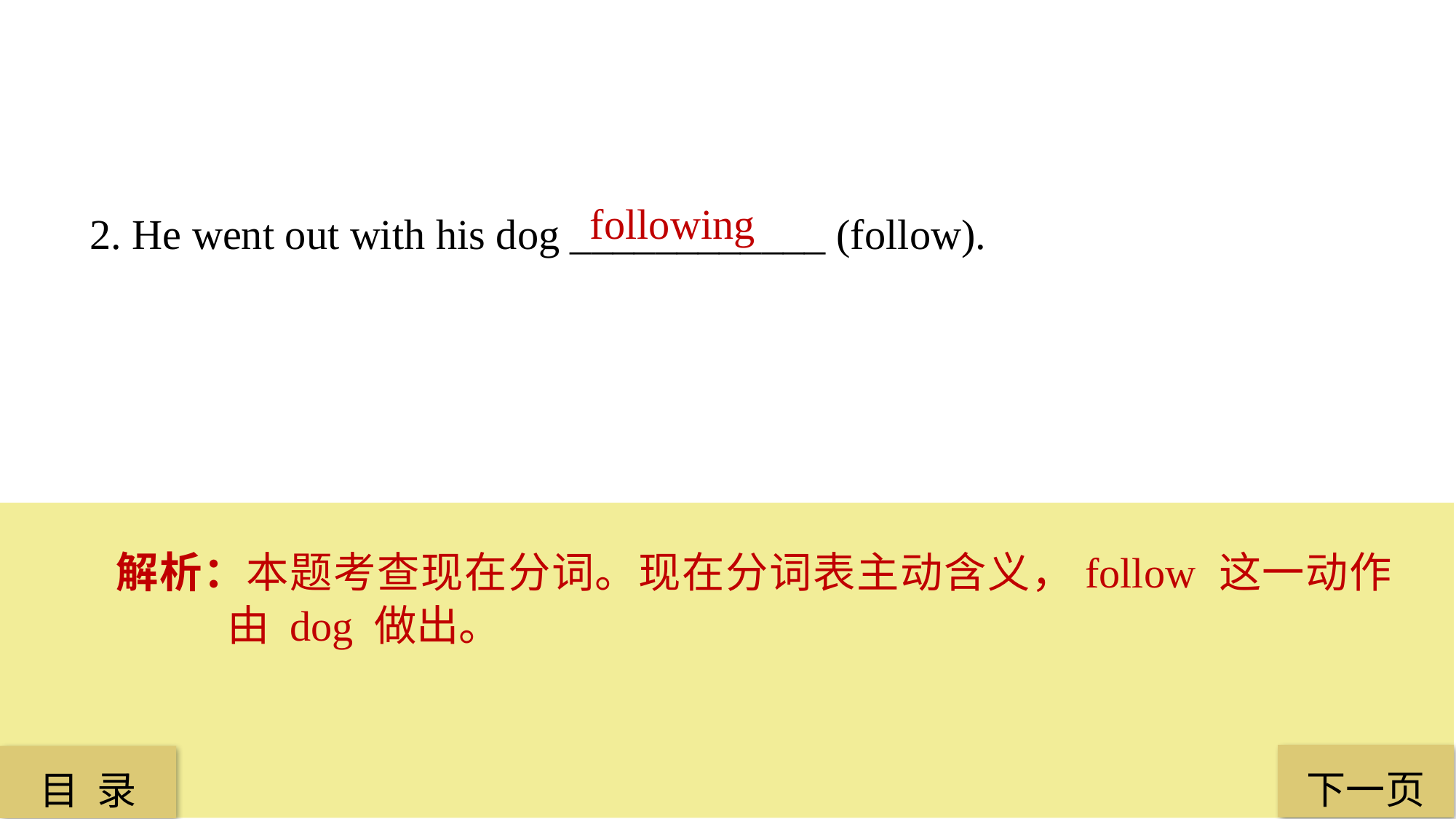

following
2. He went out with his dog ____________ (follow).
解析：本题考查现在分词。现在分词表主动含义，follow 这一动作由 dog 做出。